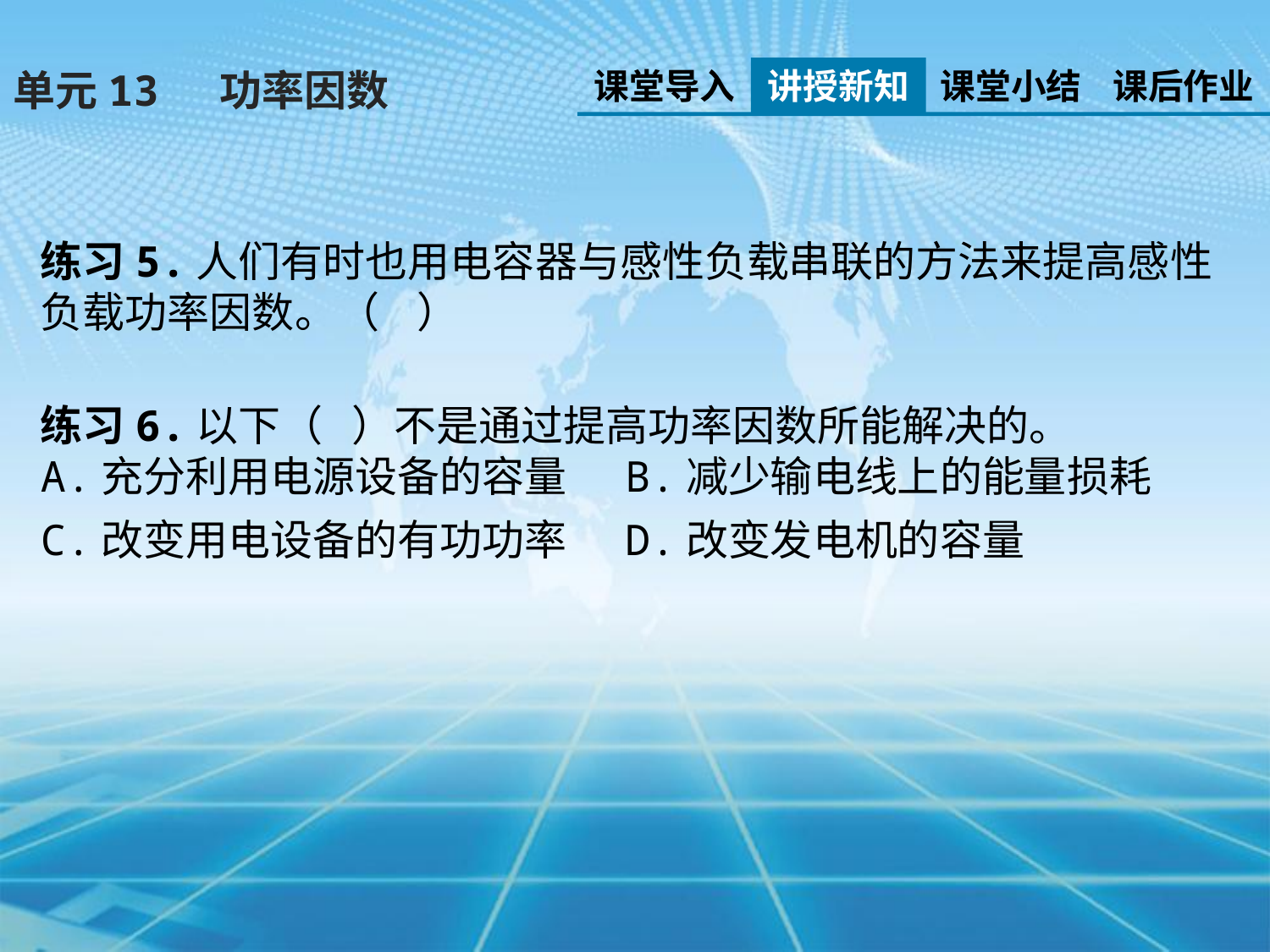

课堂导入
讲授新知
课堂小结
课后作业
单元13  功率因数

练习5.人们有时也用电容器与感性负载串联的方法来提高感性负载功率因数。（    ）

练习6.以下（   ）不是通过提高功率因数所能解决的。
A.充分利用电源设备的容量     B.减少输电线上的能量损耗
C.改变用电设备的有功功率     D.改变发电机的容量